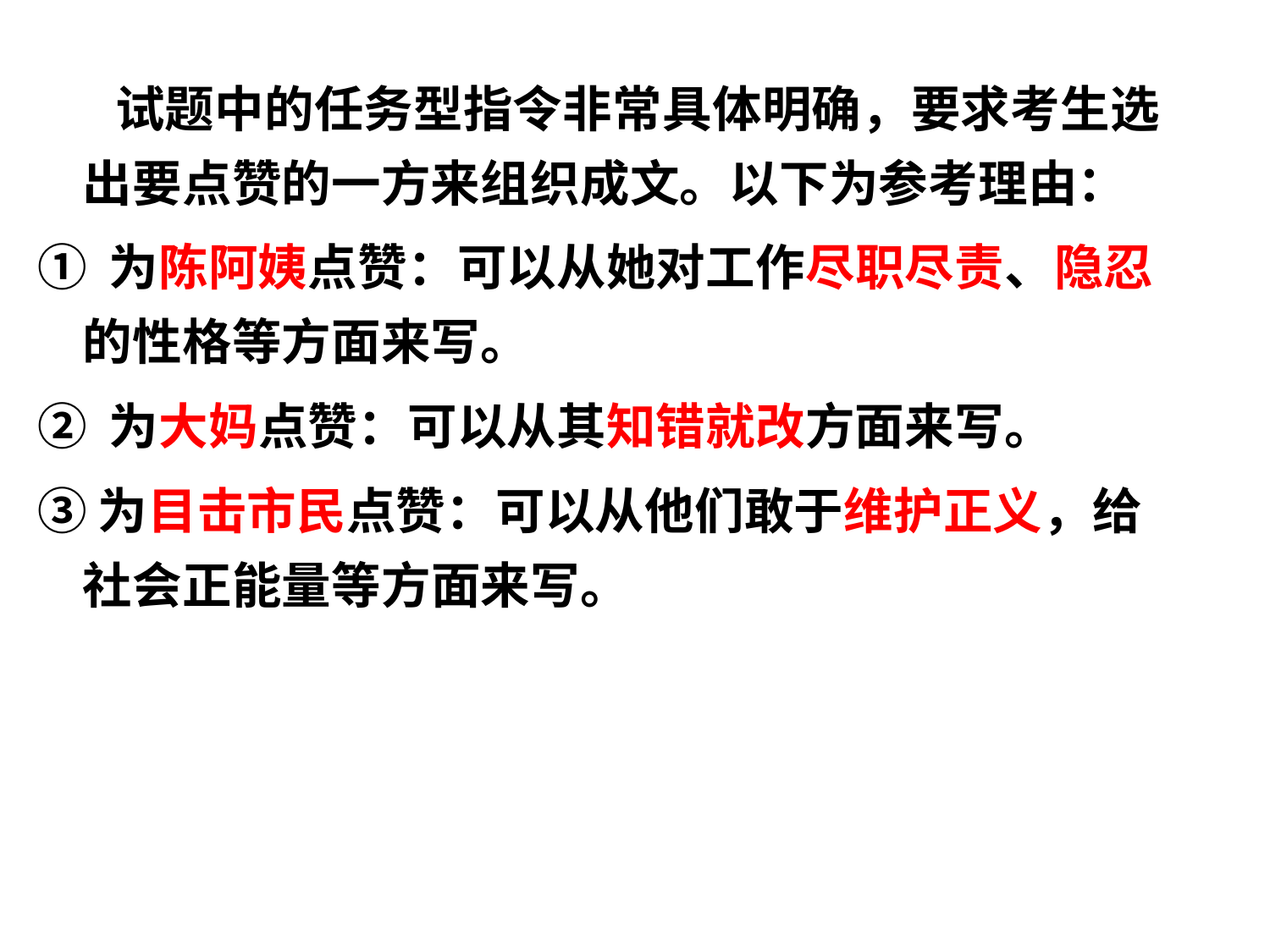

试题中的任务型指令非常具体明确，要求考生选出要点赞的一方来组织成文。以下为参考理由：
① 为陈阿姨点赞：可以从她对工作尽职尽责、隐忍的性格等方面来写。
② 为大妈点赞：可以从其知错就改方面来写。
③为目击市民点赞：可以从他们敢于维护正义，给社会正能量等方面来写。